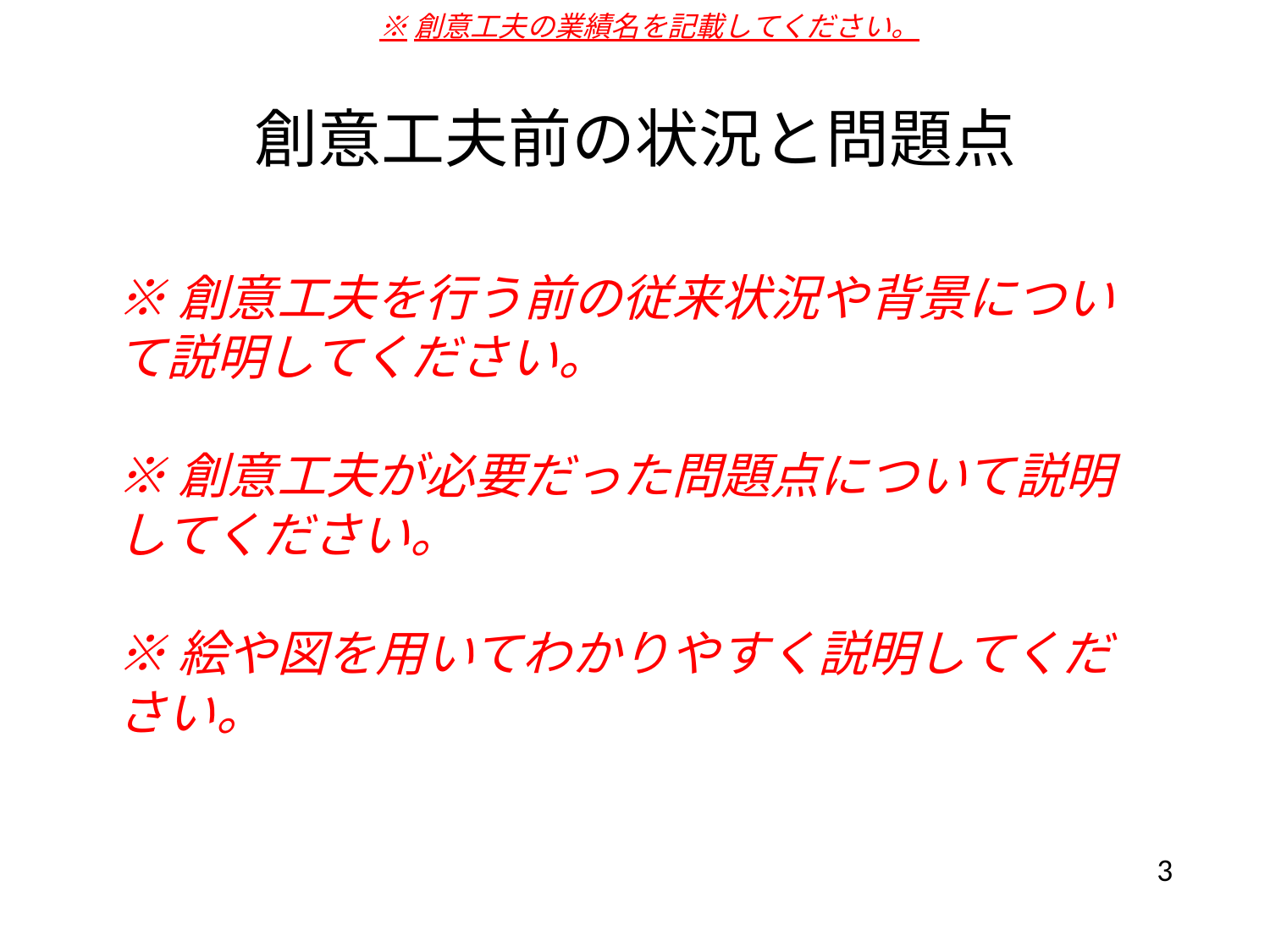

※創意工夫の業績名を記載してください。
# 創意工夫前の状況と問題点
※創意工夫を行う前の従来状況や背景について説明してください。

※創意工夫が必要だった問題点について説明してください。

※絵や図を用いてわかりやすく説明してください。
3